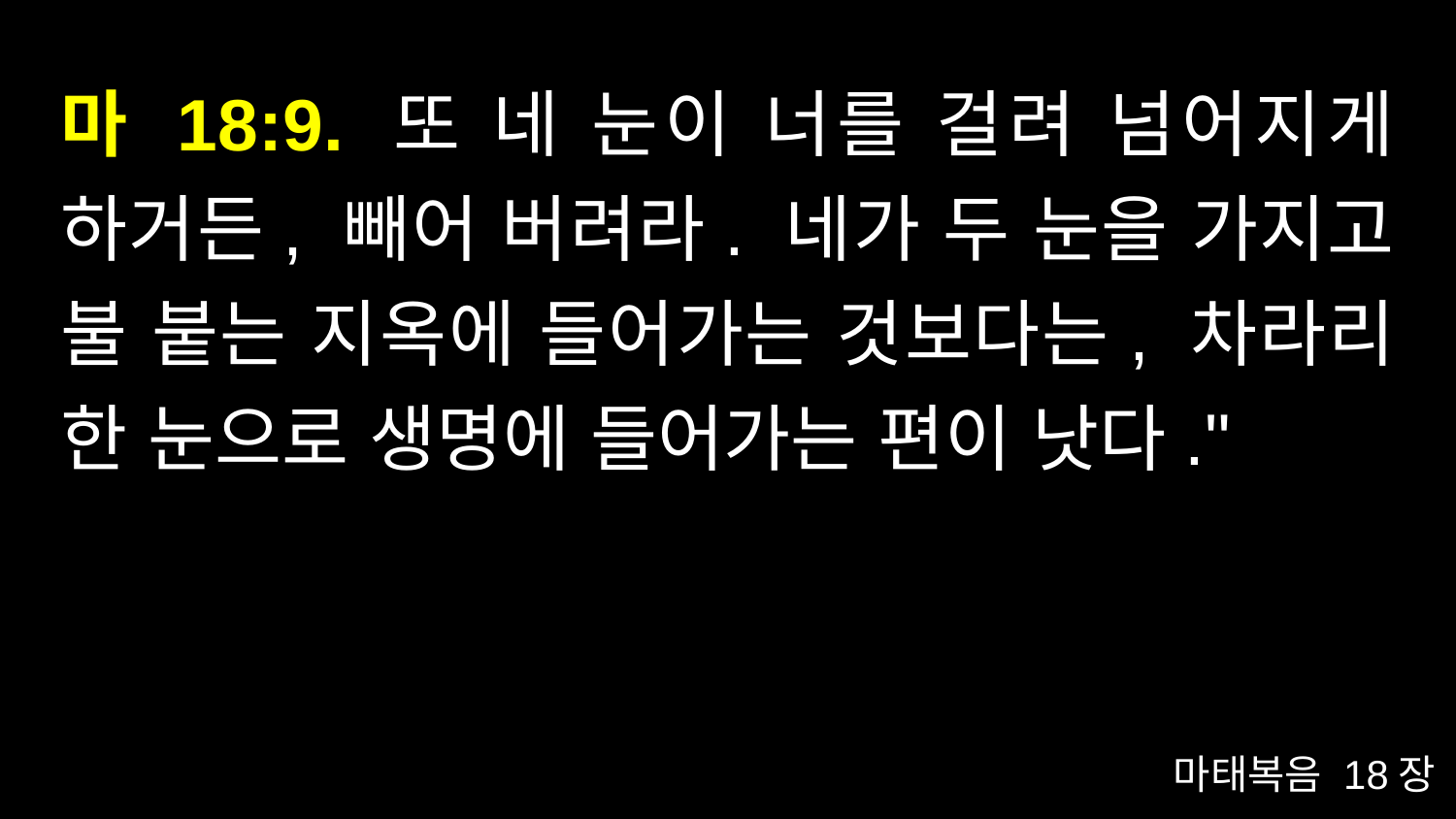

# 마 18:9. 또 네 눈이 너를 걸려 넘어지게 하거든, 빼어 버려라. 네가 두 눈을 가지고 불 붙는 지옥에 들어가는 것보다는, 차라리 한 눈으로 생명에 들어가는 편이 낫다."
마태복음 18장